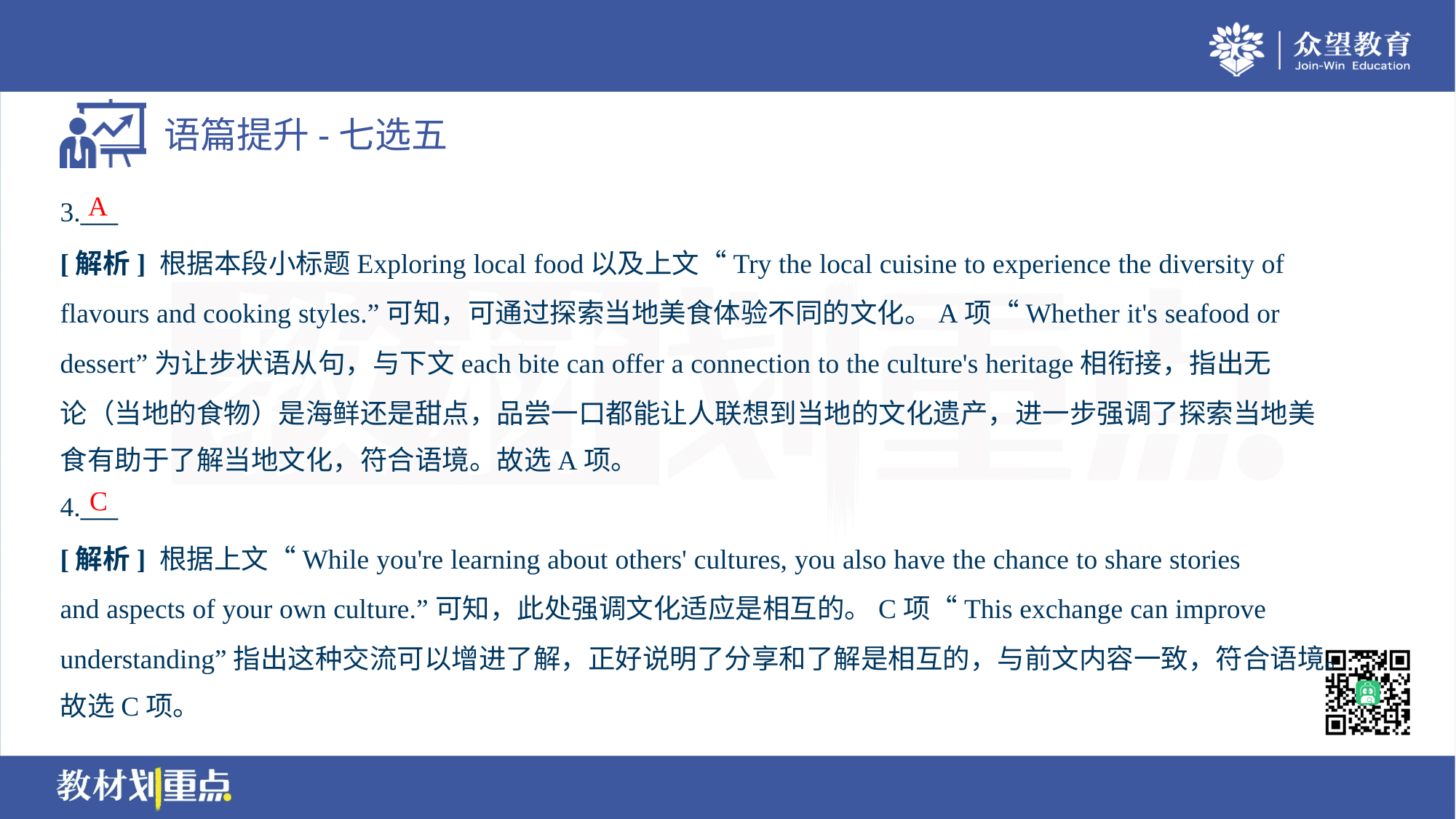

A
3.___
[解析] 根据本段小标题Exploring local food以及上文“Try the local cuisine to experience the diversity of
flavours and cooking styles.”可知，可通过探索当地美食体验不同的文化。A项“Whether it's seafood or
dessert”为让步状语从句，与下文each bite can offer a connection to the culture's heritage相衔接，指出无
论（当地的食物）是海鲜还是甜点，品尝一口都能让人联想到当地的文化遗产，进一步强调了探索当地美
食有助于了解当地文化，符合语境。故选A项。
C
4.___
[解析] 根据上文“While you're learning about others' cultures, you also have the chance to share stories
and aspects of your own culture.”可知，此处强调文化适应是相互的。C项“This exchange can improve
understanding”指出这种交流可以增进了解，正好说明了分享和了解是相互的，与前文内容一致，符合语境。
故选C项。